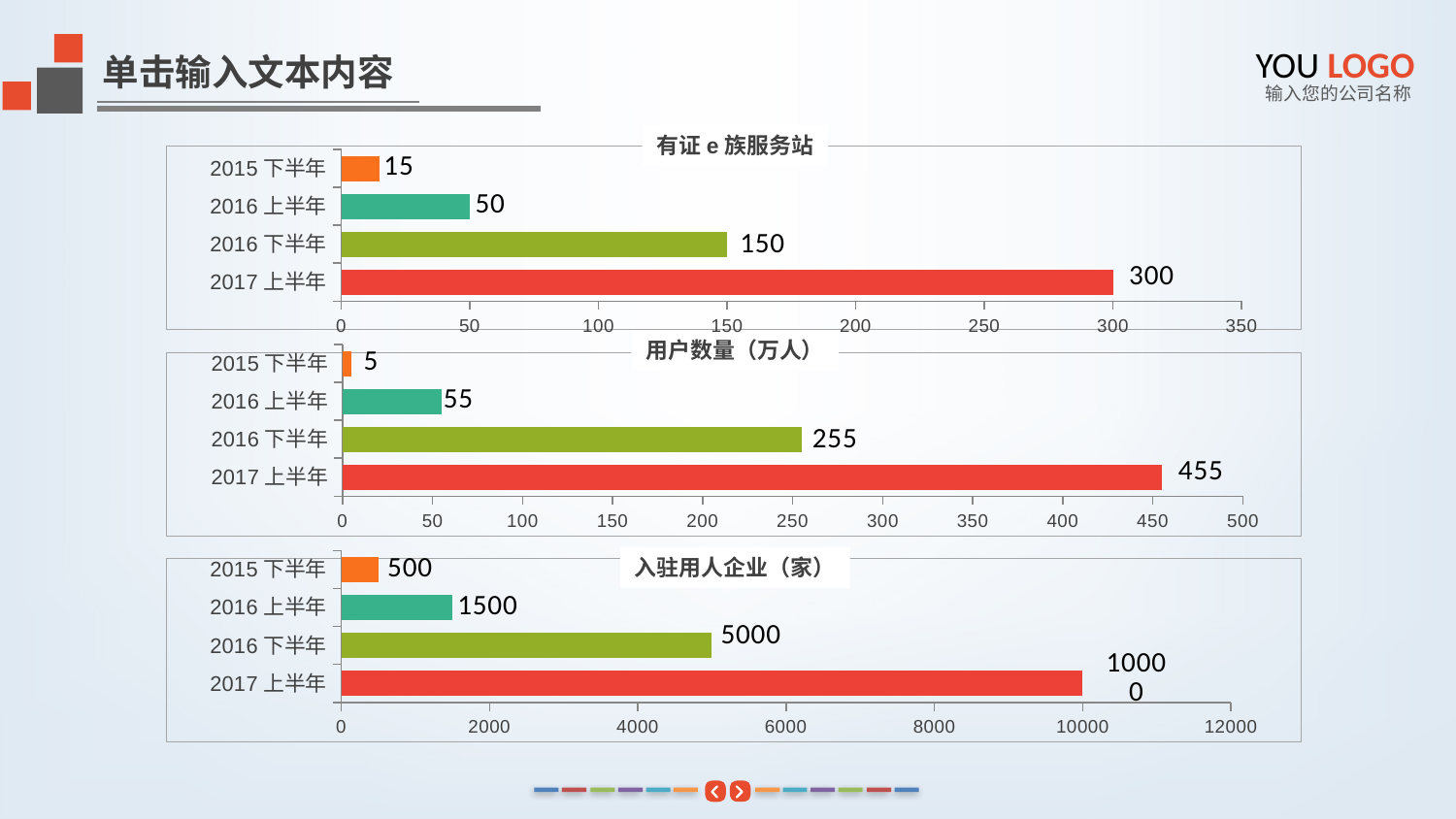

YOU LOGO
单击输入文本内容
输入您的公司名称
有证e族服务站

### Chart

| Category | 系列 1 |
|---|---|
| 2017上半年 | 300.0 |
| 2016下半年 | 150.0 |
| 2016上半年 | 50.0 |
| 2015下半年 | 15.0 |
用户数量（万人）

### Chart

| Category | 系列 1 |
|---|---|
| 2017上半年 | 455.0 |
| 2016下半年 | 255.0 |
| 2016上半年 | 55.0 |
| 2015下半年 | 5.0 |
入驻用人企业（家）

### Chart

| Category | 系列 1 |
|---|---|
| 2017上半年 | 10000.0 |
| 2016下半年 | 5000.0 |
| 2016上半年 | 1500.0 |
| 2015下半年 | 500.0 |